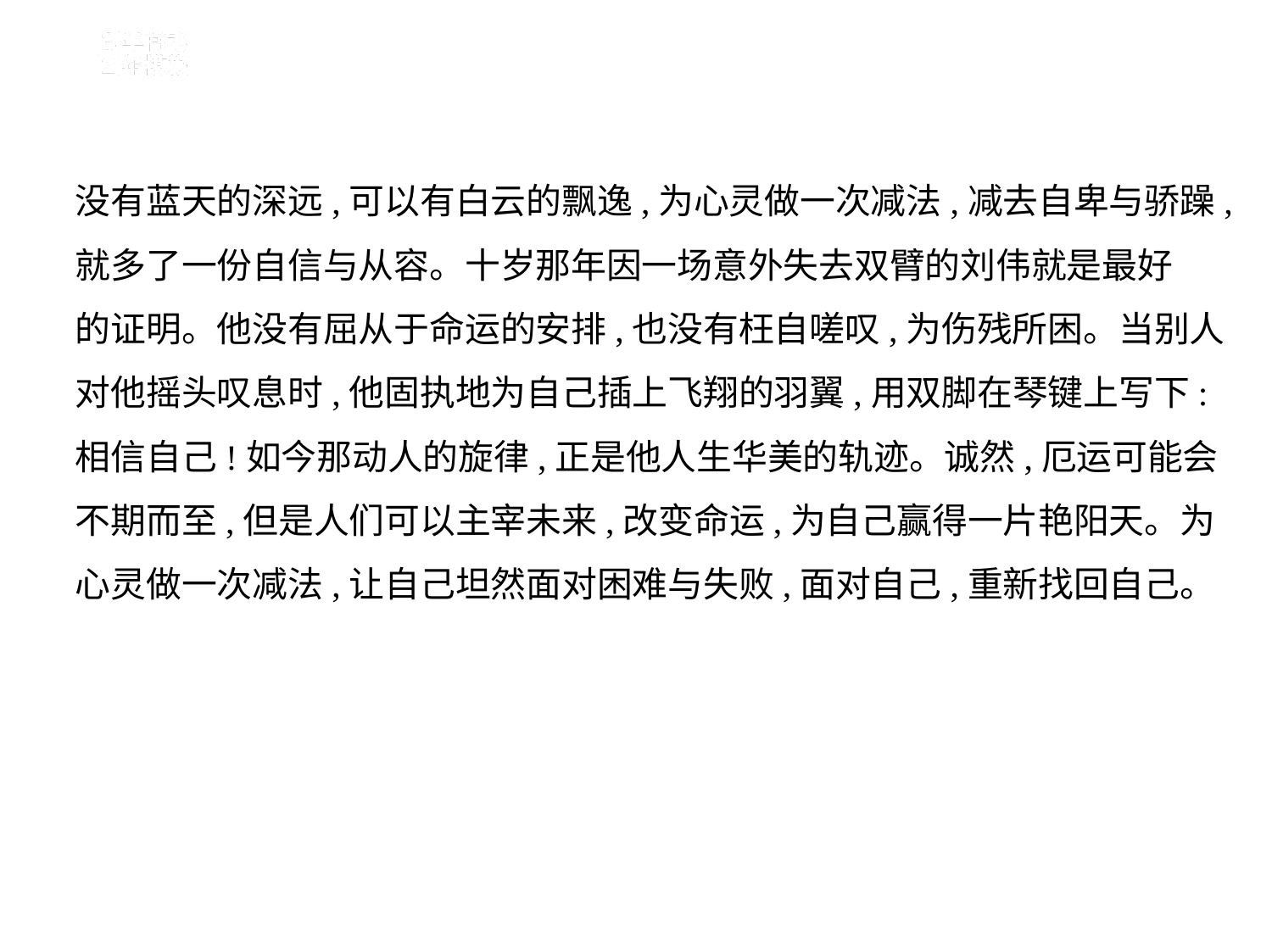

没有蓝天的深远,可以有白云的飘逸,为心灵做一次减法,减去自卑与骄躁,
就多了一份自信与从容。十岁那年因一场意外失去双臂的刘伟就是最好
的证明。他没有屈从于命运的安排,也没有枉自嗟叹,为伤残所困。当别人
对他摇头叹息时,他固执地为自己插上飞翔的羽翼,用双脚在琴键上写下:
相信自己!如今那动人的旋律,正是他人生华美的轨迹。诚然,厄运可能会
不期而至,但是人们可以主宰未来,改变命运,为自己赢得一片艳阳天。为
心灵做一次减法,让自己坦然面对困难与失败,面对自己,重新找回自己。